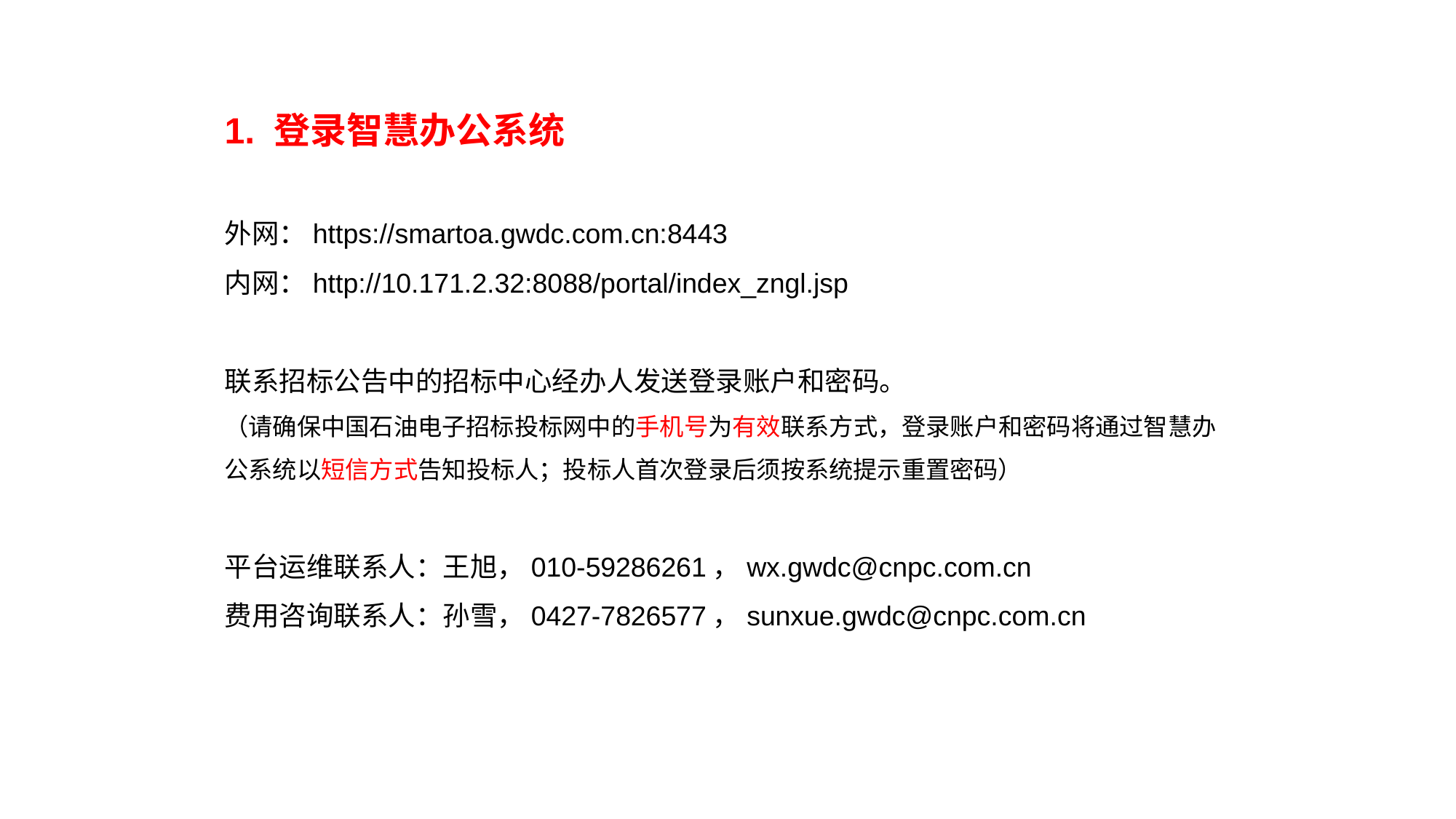

1. 登录智慧办公系统

外网：https://smartoa.gwdc.com.cn:8443
内网：http://10.171.2.32:8088/portal/index_zngl.jsp

联系招标公告中的招标中心经办人发送登录账户和密码。
（请确保中国石油电子招标投标网中的手机号为有效联系方式，登录账户和密码将通过智慧办公系统以短信方式告知投标人；投标人首次登录后须按系统提示重置密码）

平台运维联系人：王旭，010-59286261，wx.gwdc@cnpc.com.cn
费用咨询联系人：孙雪，0427-7826577，sunxue.gwdc@cnpc.com.cn